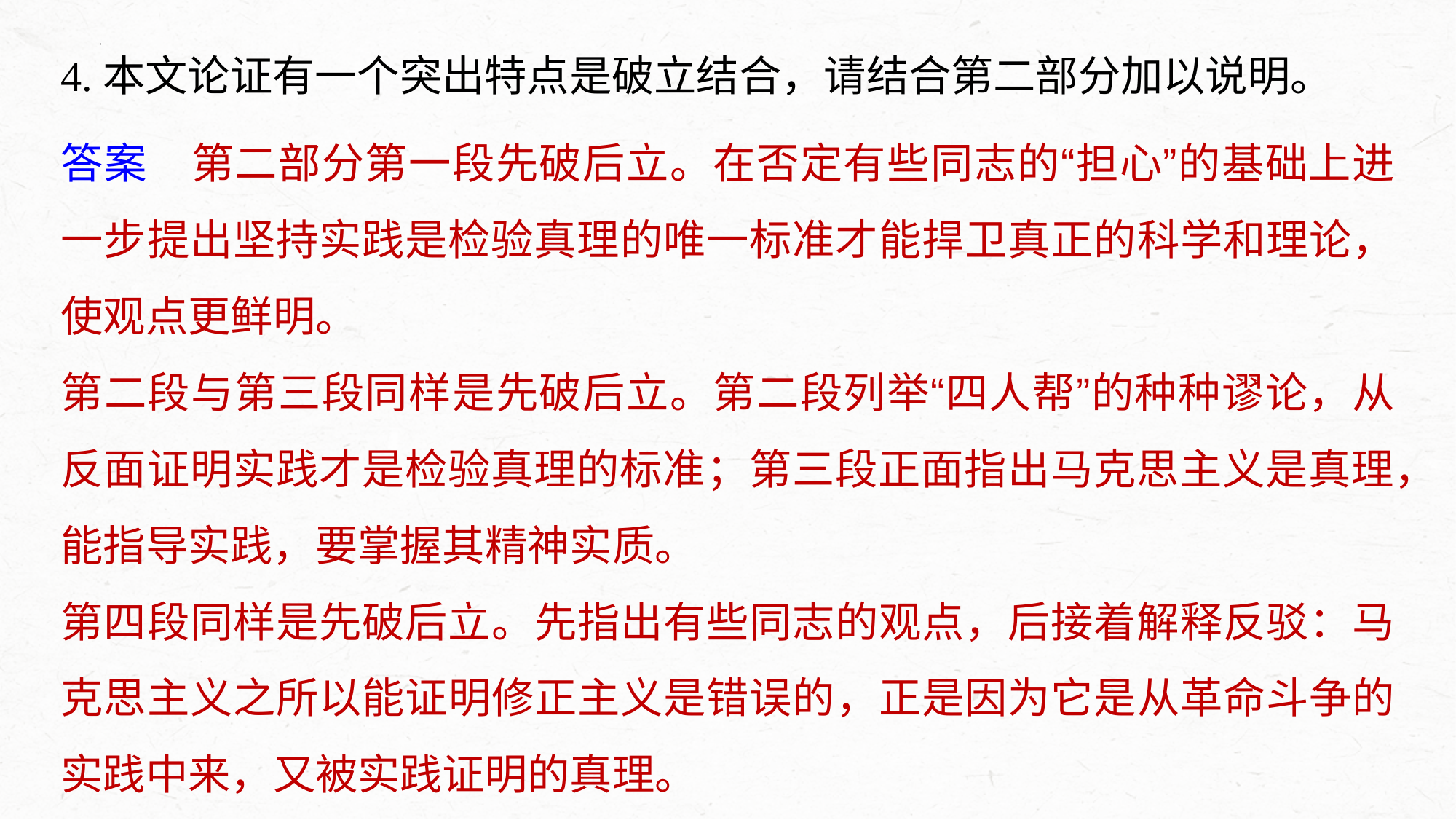

4.本文论证有一个突出特点是破立结合，请结合第二部分加以说明。
答案　第二部分第一段先破后立。在否定有些同志的“担心”的基础上进一步提出坚持实践是检验真理的唯一标准才能捍卫真正的科学和理论，使观点更鲜明。
第二段与第三段同样是先破后立。第二段列举“四人帮”的种种谬论，从反面证明实践才是检验真理的标准；第三段正面指出马克思主义是真理，能指导实践，要掌握其精神实质。
第四段同样是先破后立。先指出有些同志的观点，后接着解释反驳：马克思主义之所以能证明修正主义是错误的，正是因为它是从革命斗争的实践中来，又被实践证明的真理。